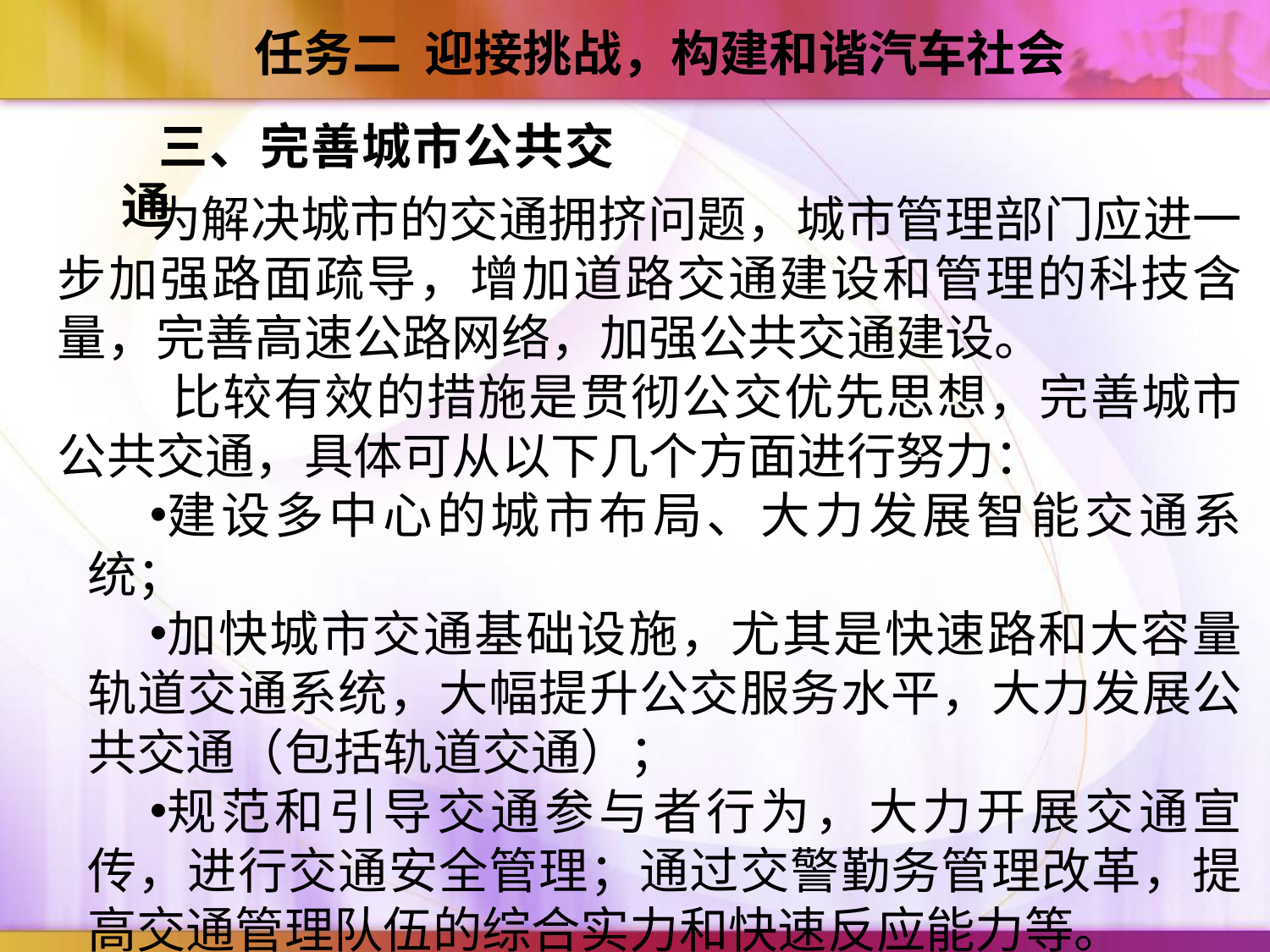

任务二  迎接挑战，构建和谐汽车社会
三、完善城市公共交通
    为解决城市的交通拥挤问题，城市管理部门应进一步加强路面疏导，增加道路交通建设和管理的科技含量，完善高速公路网络，加强公共交通建设。
     比较有效的措施是贯彻公交优先思想，完善城市公共交通，具体可从以下几个方面进行努力：
建设多中心的城市布局、大力发展智能交通系统；
加快城市交通基础设施，尤其是快速路和大容量轨道交通系统，大幅提升公交服务水平，大力发展公共交通（包括轨道交通）；
规范和引导交通参与者行为，大力开展交通宣传，进行交通安全管理；通过交警勤务管理改革，提高交通管理队伍的综合实力和快速反应能力等。